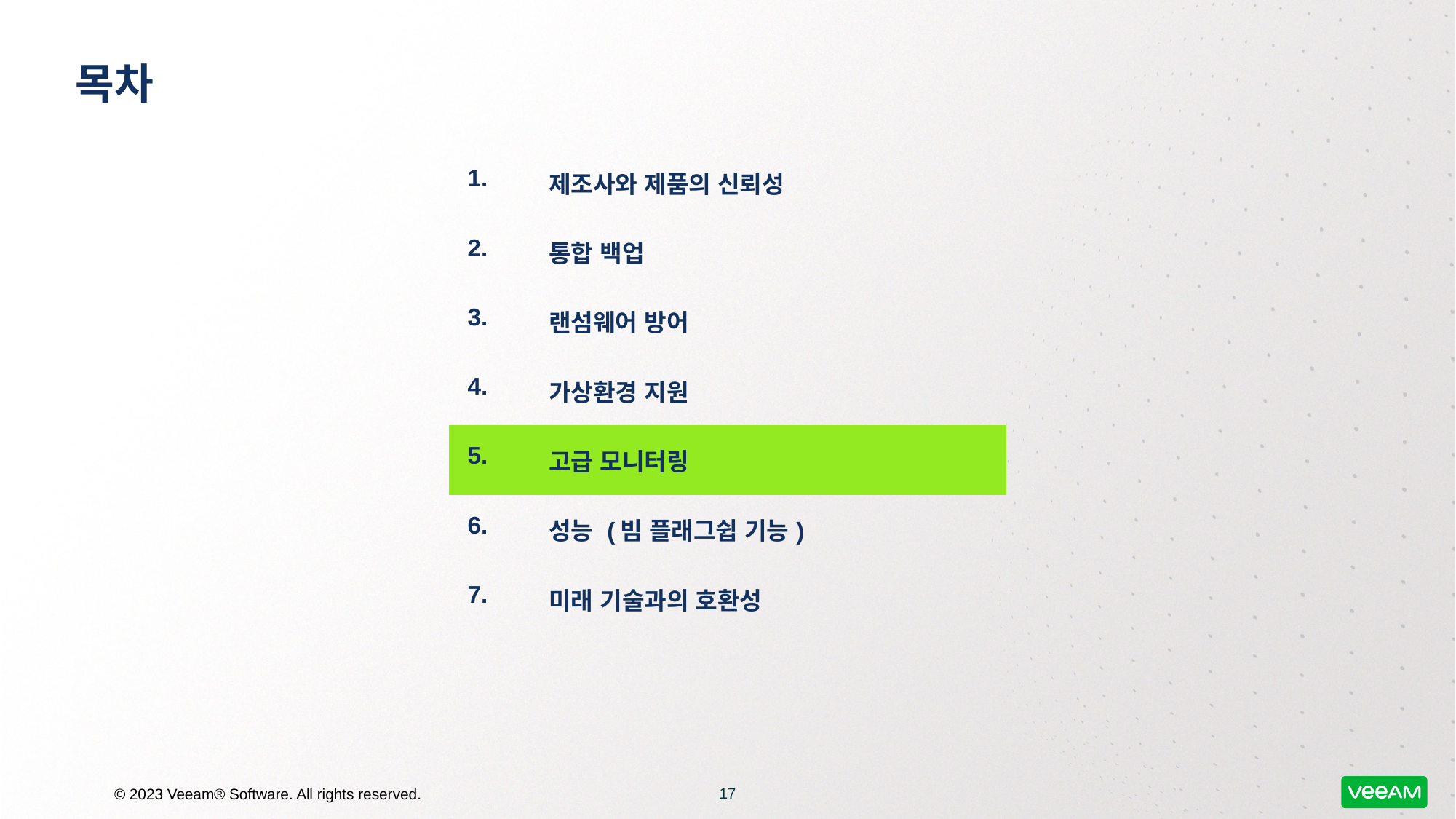

# 목차
| 1. | 제조사와 제품의 신뢰성 |
| --- | --- |
| 2. | 통합 백업 |
| 3. | 랜섬웨어 방어 |
| 4. | 가상환경 지원 |
| 5. | 고급 모니터링 |
| 6. | 성능 (빔 플래그쉽 기능) |
| 7. | 미래 기술과의 호환성 |
17